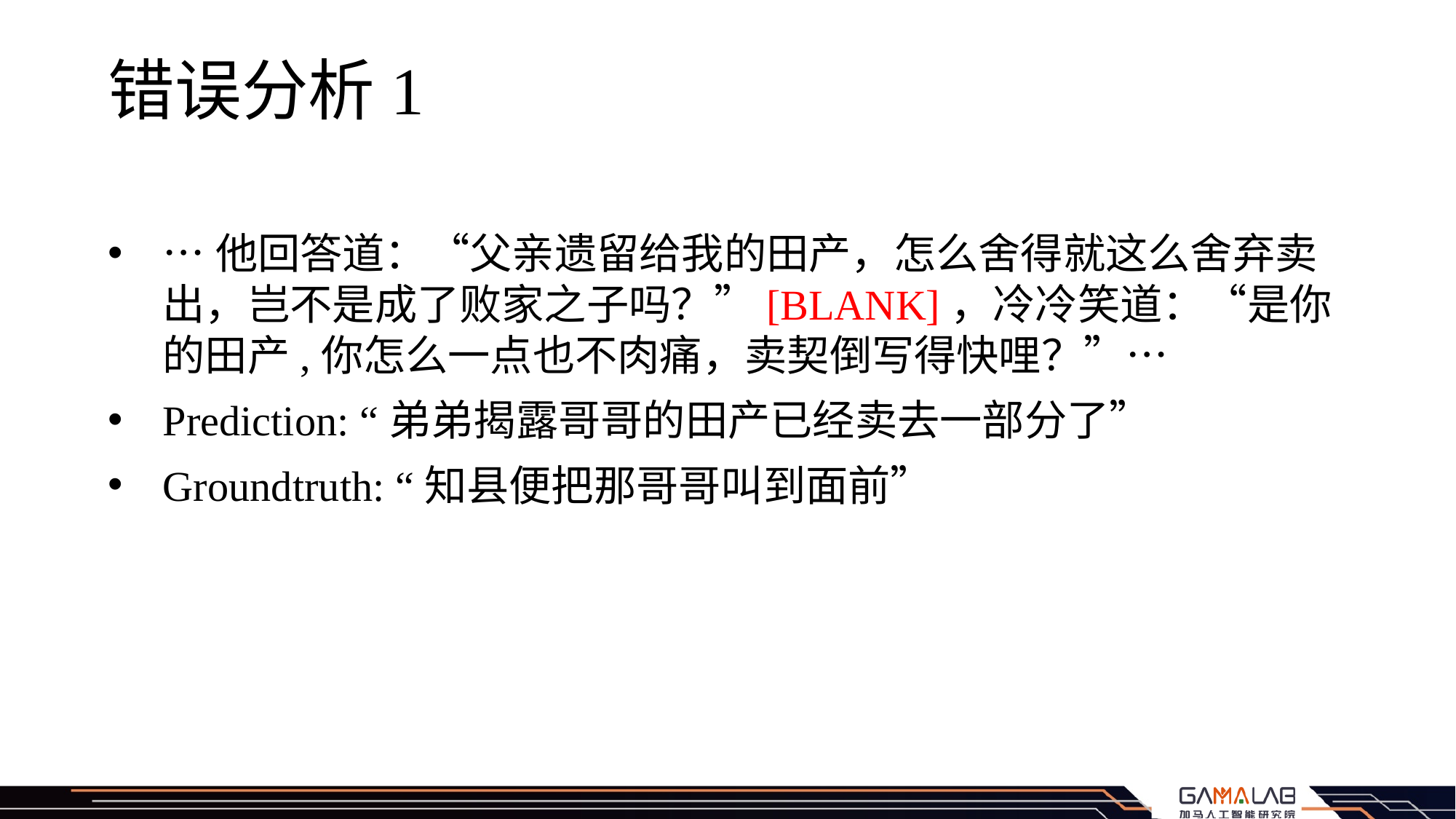

# 错误分析1

…他回答道：“父亲遗留给我的田产，怎么舍得就这么舍弃卖出，岂不是成了败家之子吗？”[BLANK]，冷冷笑道：“是你的田产,你怎么一点也不肉痛，卖契倒写得快哩？”…
Prediction: “弟弟揭露哥哥的田产已经卖去一部分了”
Groundtruth: “知县便把那哥哥叫到面前”